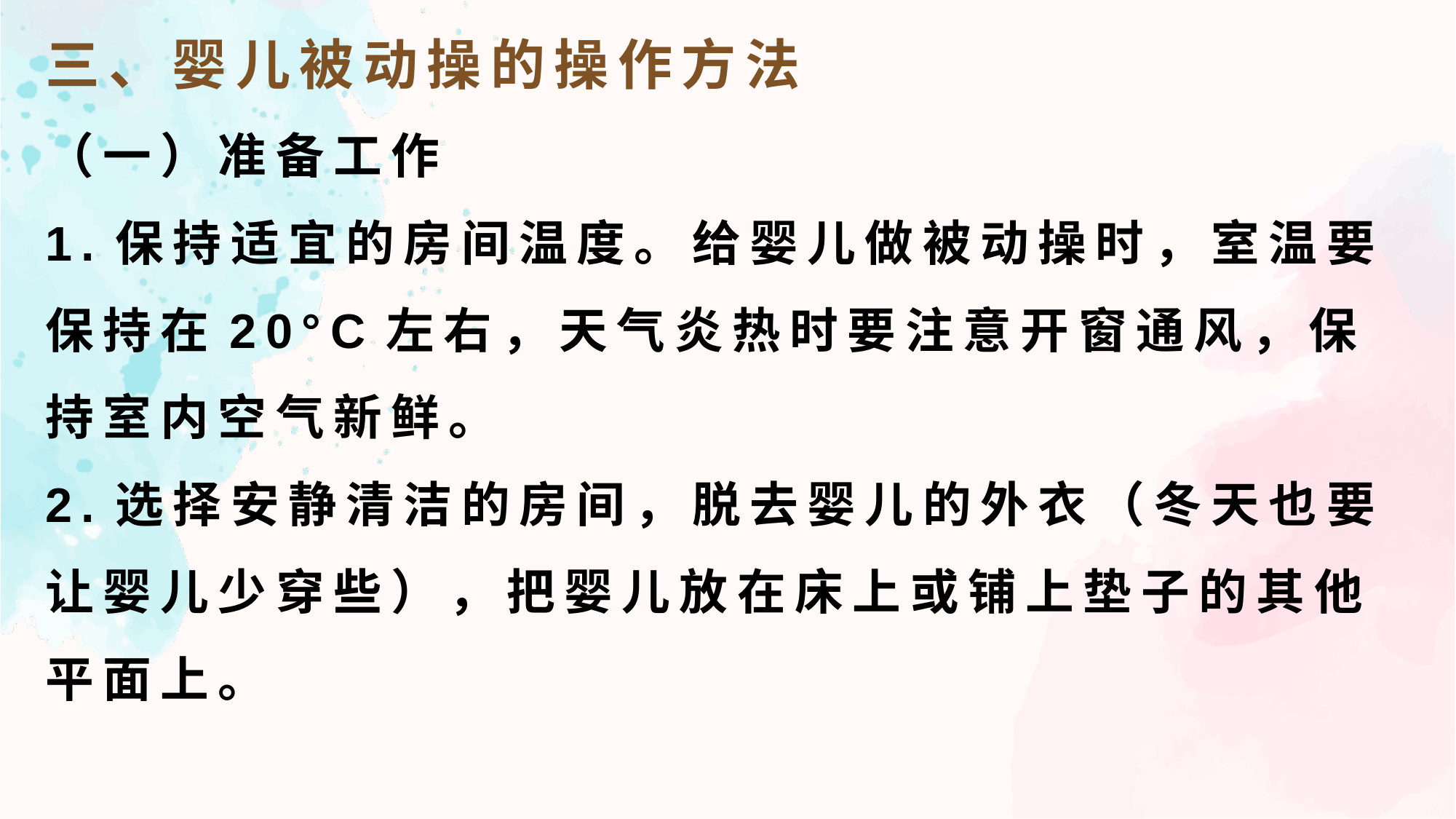

三、婴儿被动操的操作方法
（一）准备工作
1.保持适宜的房间温度。给婴儿做被动操时，室温要保持在20°C左右，天气炎热时要注意开窗通风，保持室内空气新鲜。
2.选择安静清洁的房间，脱去婴儿的外衣（冬天也要让婴儿少穿些），把婴儿放在床上或铺上垫子的其他平面上。